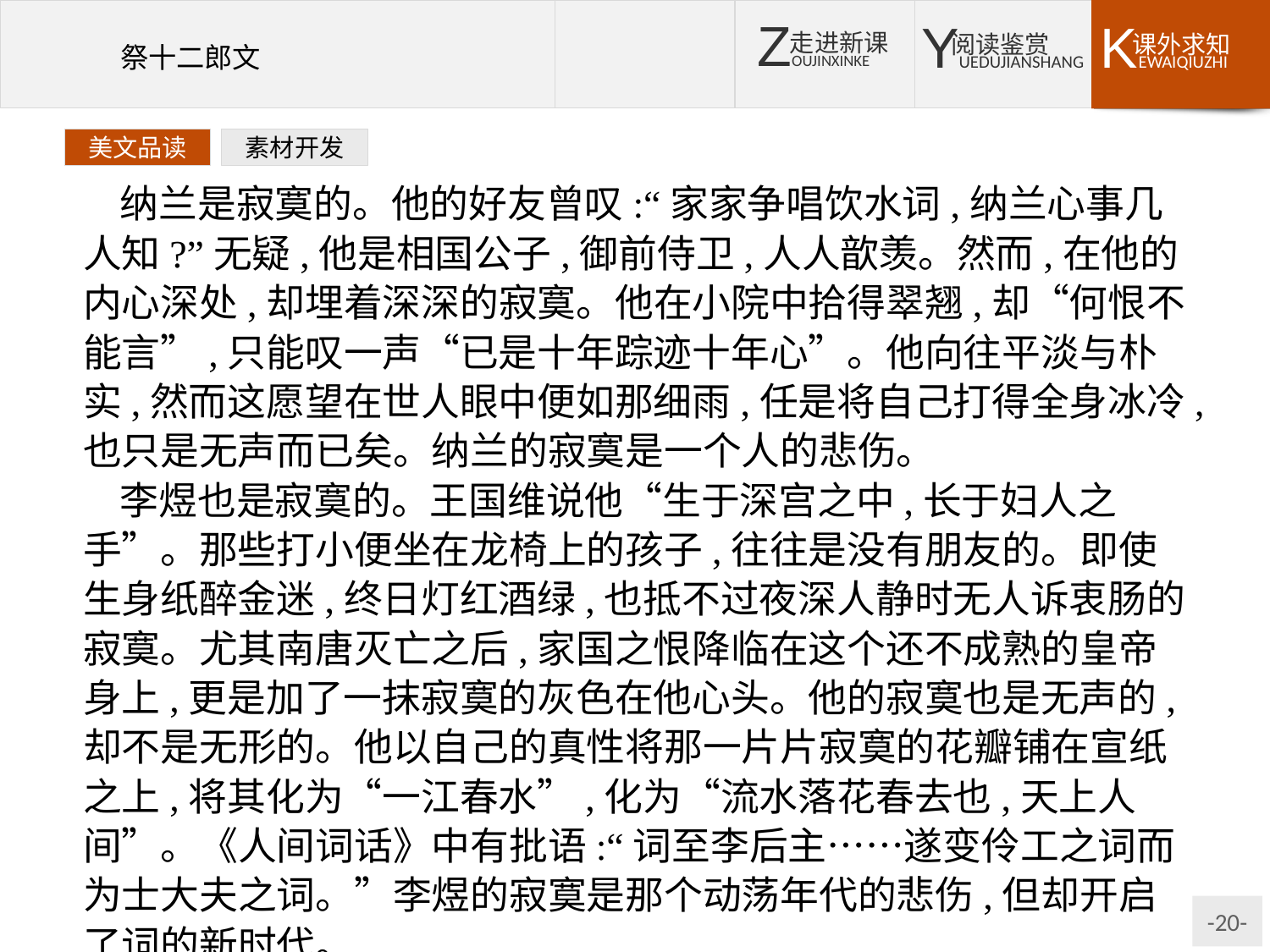

美文品读
素材开发
纳兰是寂寞的。他的好友曾叹:“家家争唱饮水词,纳兰心事几人知?”无疑,他是相国公子,御前侍卫,人人歆羡。然而,在他的内心深处,却埋着深深的寂寞。他在小院中拾得翠翘,却“何恨不能言”,只能叹一声“已是十年踪迹十年心”。他向往平淡与朴实,然而这愿望在世人眼中便如那细雨,任是将自己打得全身冰冷,也只是无声而已矣。纳兰的寂寞是一个人的悲伤。
李煜也是寂寞的。王国维说他“生于深宫之中,长于妇人之手”。那些打小便坐在龙椅上的孩子,往往是没有朋友的。即使生身纸醉金迷,终日灯红酒绿,也抵不过夜深人静时无人诉衷肠的寂寞。尤其南唐灭亡之后,家国之恨降临在这个还不成熟的皇帝身上,更是加了一抹寂寞的灰色在他心头。他的寂寞也是无声的,却不是无形的。他以自己的真性将那一片片寂寞的花瓣铺在宣纸之上,将其化为“一江春水”,化为“流水落花春去也,天上人间”。《人间词话》中有批语:“词至李后主……遂变伶工之词而为士大夫之词。”李煜的寂寞是那个动荡年代的悲伤,但却开启了词的新时代。